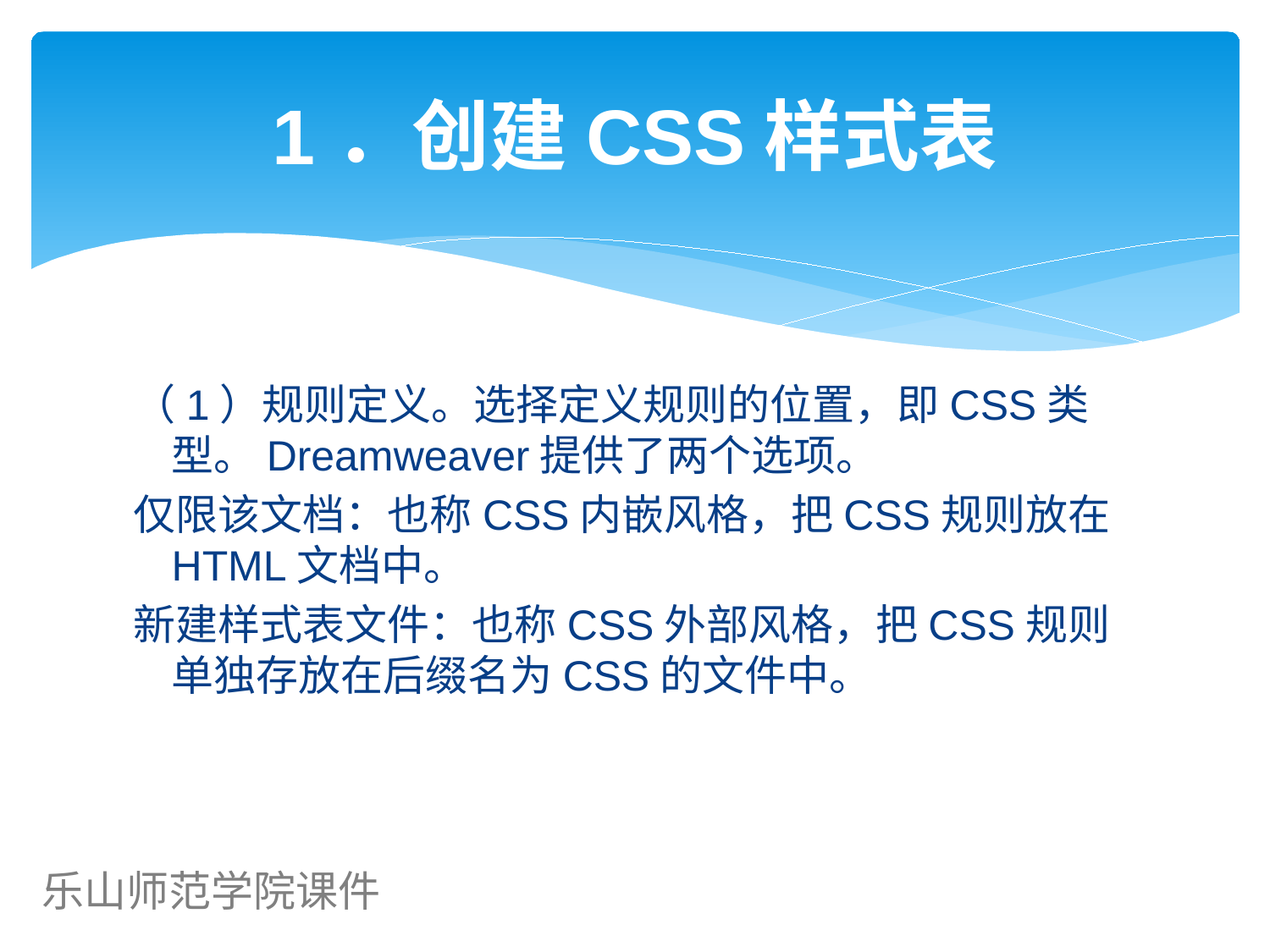

# 1．创建CSS样式表
（1）规则定义。选择定义规则的位置，即CSS类型。Dreamweaver提供了两个选项。
仅限该文档：也称CSS内嵌风格，把CSS规则放在HTML文档中。
新建样式表文件：也称CSS外部风格，把CSS规则单独存放在后缀名为CSS的文件中。